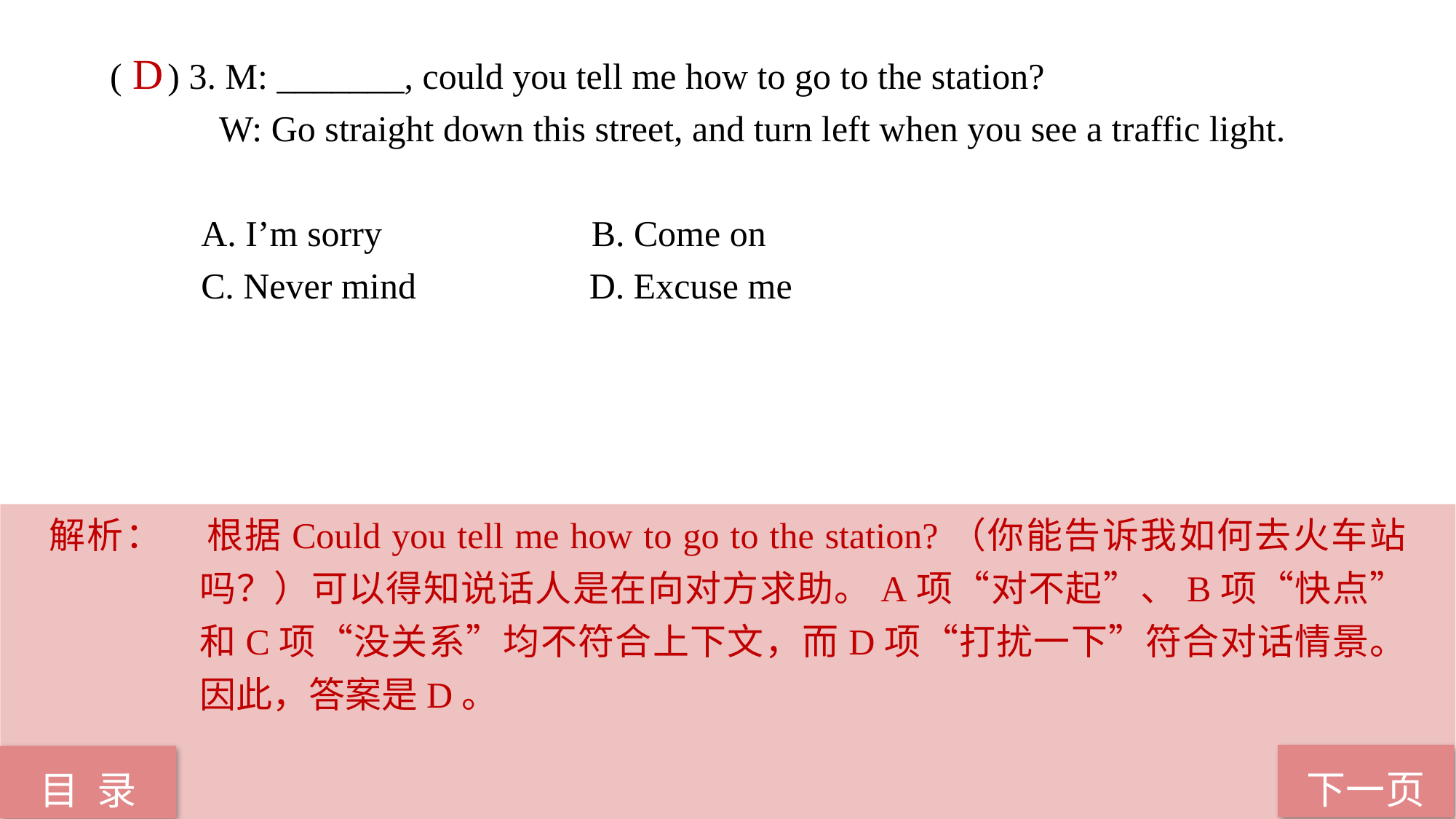

(     ) 3. M: _______, could you tell me how to go to the station?
            W: Go straight down this street, and turn left when you see a traffic light.

          A. I’m sorry                       B. Come on
          C. Never mind                   D. Excuse me
D
解析：	根据Could you tell me how to go to the station?（你能告诉我如何去火车站吗？）可以得知说话人是在向对方求助。A项“对不起”、B项“快点”和C项“没关系”均不符合上下文，而D项“打扰一下”符合对话情景。因此，答案是D。